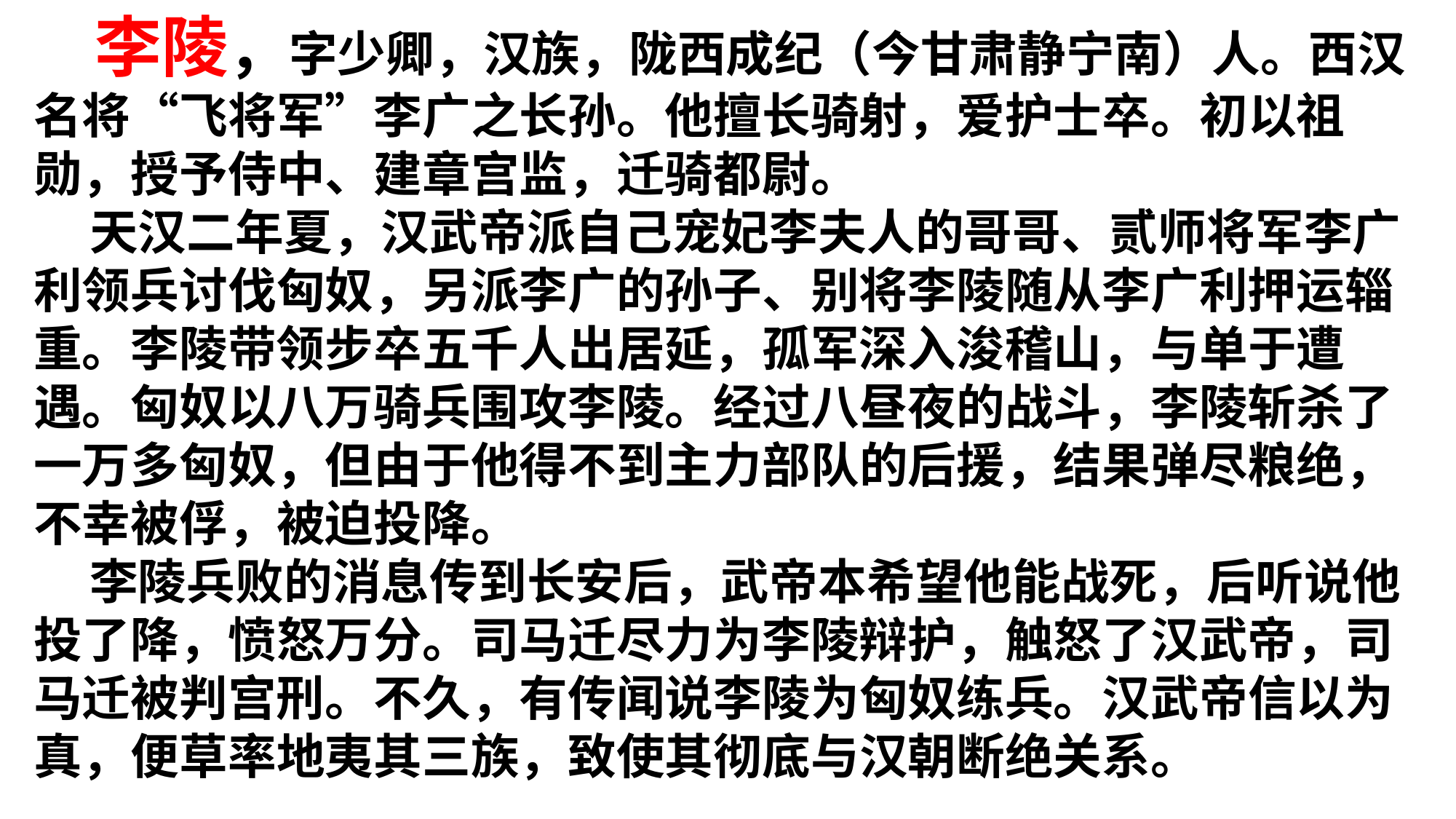

李陵，字少卿，汉族，陇西成纪（今甘肃静宁南）人。西汉名将“飞将军”李广之长孙。他擅长骑射，爱护士卒。初以祖勋，授予侍中、建章宫监，迁骑都尉。
    天汉二年夏，汉武帝派自己宠妃李夫人的哥哥、贰师将军李广利领兵讨伐匈奴，另派李广的孙子、别将李陵随从李广利押运辎重。李陵带领步卒五千人出居延，孤军深入浚稽山，与单于遭遇。匈奴以八万骑兵围攻李陵。经过八昼夜的战斗，李陵斩杀了一万多匈奴，但由于他得不到主力部队的后援，结果弹尽粮绝，不幸被俘，被迫投降。
    李陵兵败的消息传到长安后，武帝本希望他能战死，后听说他投了降，愤怒万分。司马迁尽力为李陵辩护，触怒了汉武帝，司马迁被判宫刑。不久，有传闻说李陵为匈奴练兵。汉武帝信以为真，便草率地夷其三族，致使其彻底与汉朝断绝关系。